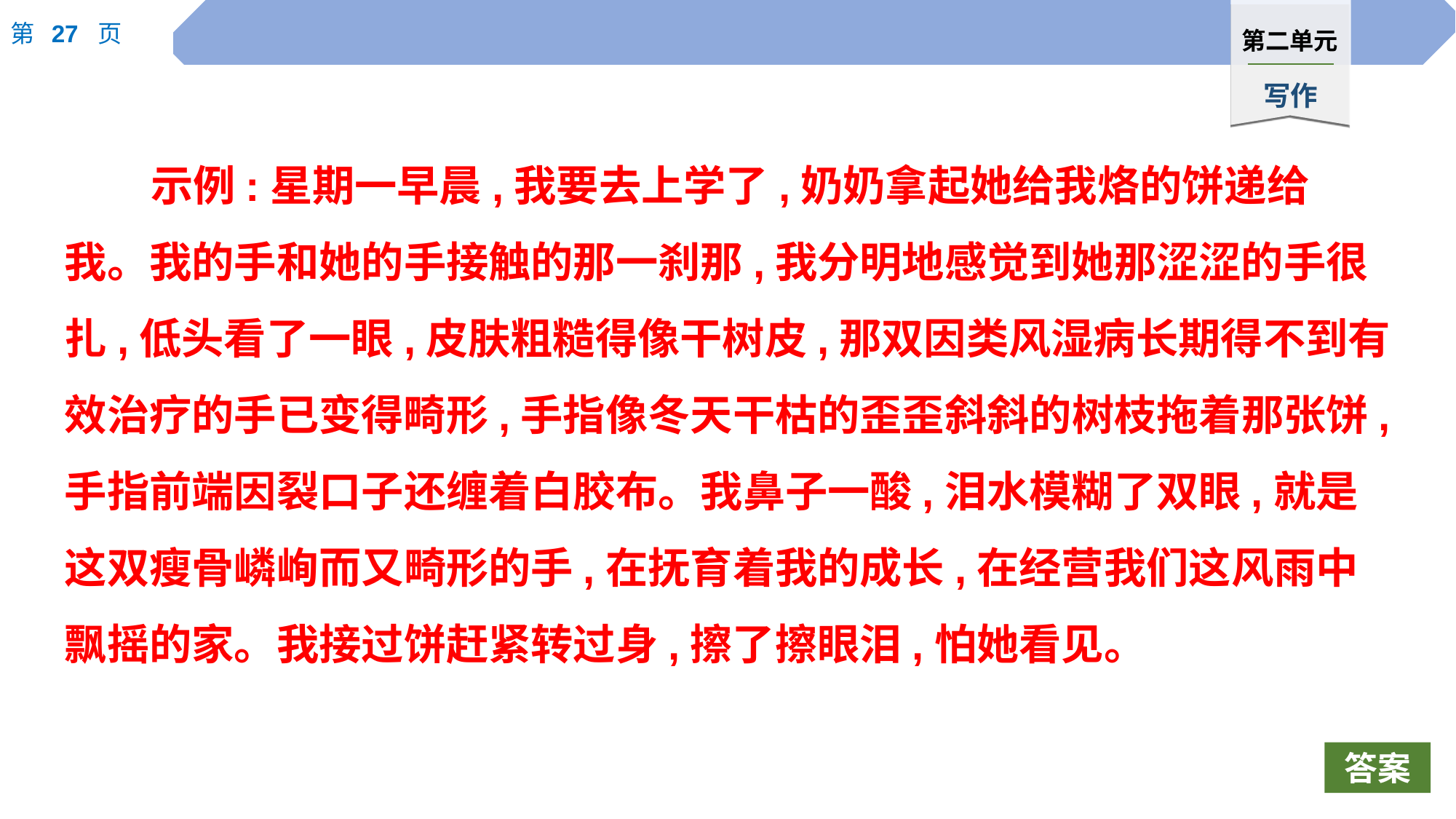

示例:星期一早晨,我要去上学了,奶奶拿起她给我烙的饼递给我。我的手和她的手接触的那一刹那,我分明地感觉到她那涩涩的手很扎,低头看了一眼,皮肤粗糙得像干树皮,那双因类风湿病长期得不到有效治疗的手已变得畸形,手指像冬天干枯的歪歪斜斜的树枝拖着那张饼,手指前端因裂口子还缠着白胶布。我鼻子一酸,泪水模糊了双眼,就是这双瘦骨嶙峋而又畸形的手,在抚育着我的成长,在经营我们这风雨中飘摇的家。我接过饼赶紧转过身,擦了擦眼泪,怕她看见。
答案